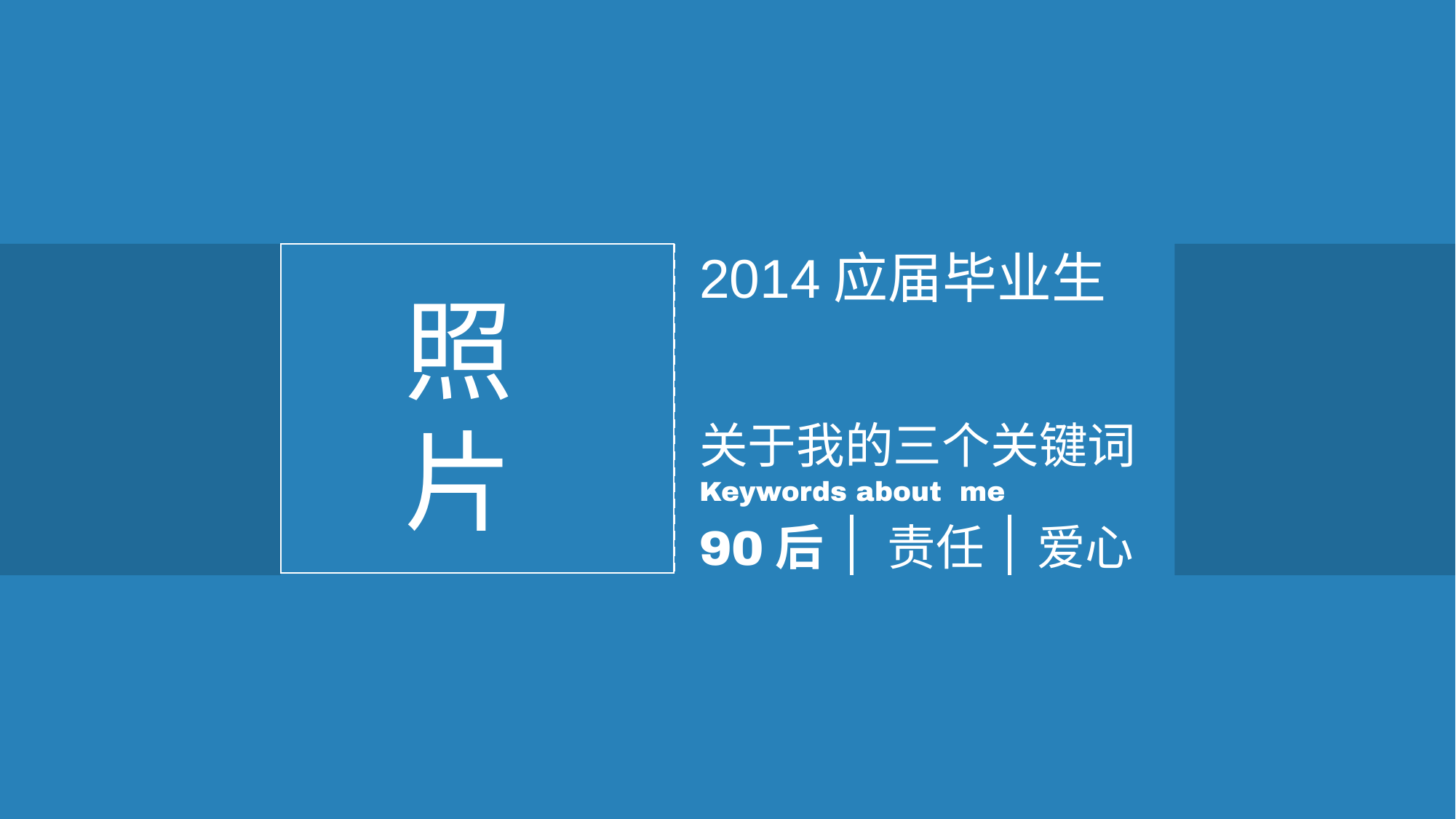

2014应届毕业生

照片
关于我的三个关键词
Keywords about  me
90后
责任
爱心